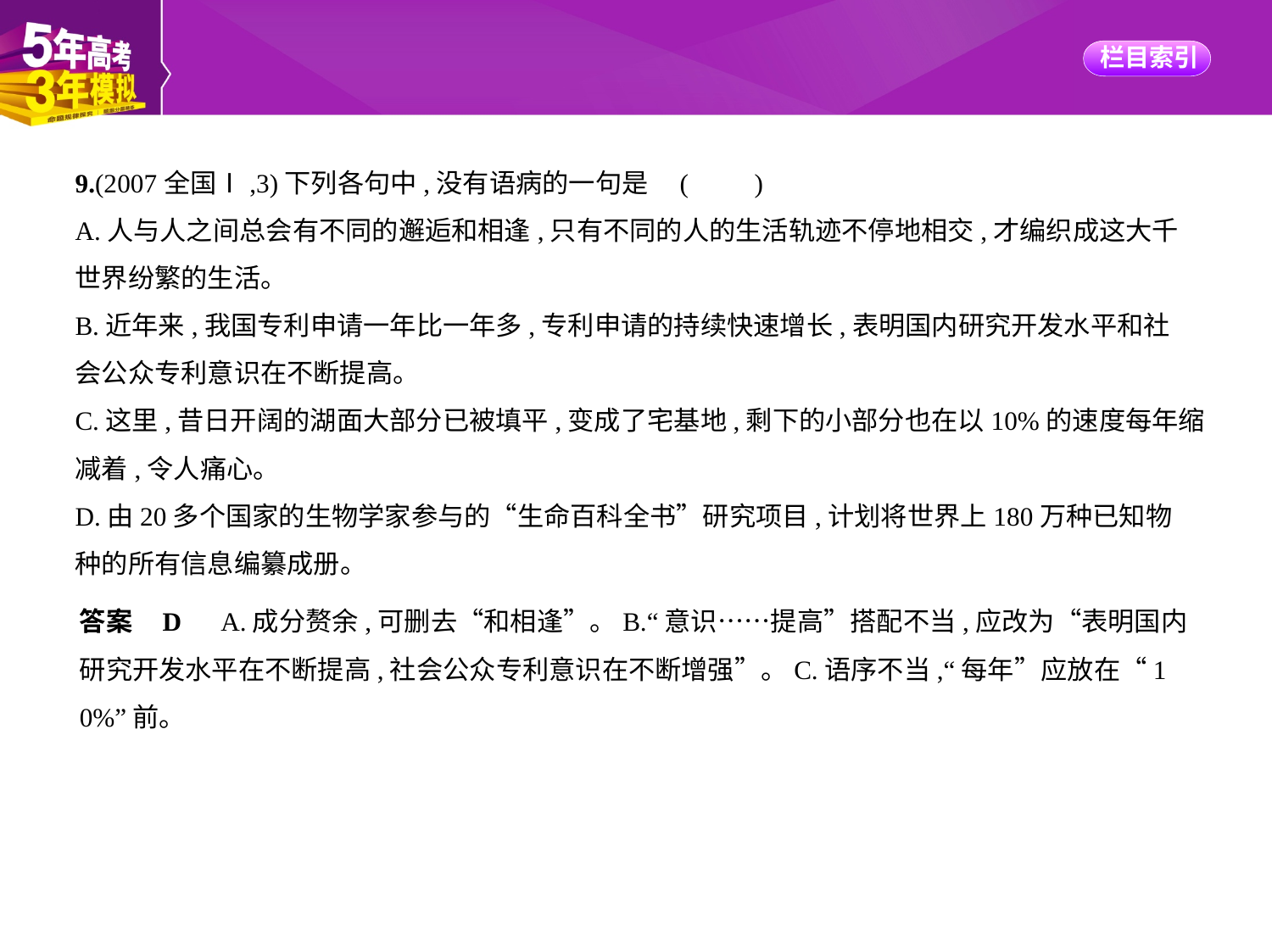

9.(2007全国Ⅰ,3)下列各句中,没有语病的一句是 (　　)
A.人与人之间总会有不同的邂逅和相逢,只有不同的人的生活轨迹不停地相交,才编织成这大千
世界纷繁的生活。
B.近年来,我国专利申请一年比一年多,专利申请的持续快速增长,表明国内研究开发水平和社
会公众专利意识在不断提高。
C.这里,昔日开阔的湖面大部分已被填平,变成了宅基地,剩下的小部分也在以10%的速度每年缩
减着,令人痛心。
D.由20多个国家的生物学家参与的“生命百科全书”研究项目,计划将世界上180万种已知物
种的所有信息编纂成册。
答案    D　A.成分赘余,可删去“和相逢”。B.“意识……提高”搭配不当,应改为“表明国内
研究开发水平在不断提高,社会公众专利意识在不断增强”。C.语序不当,“每年”应放在“1
0%”前。